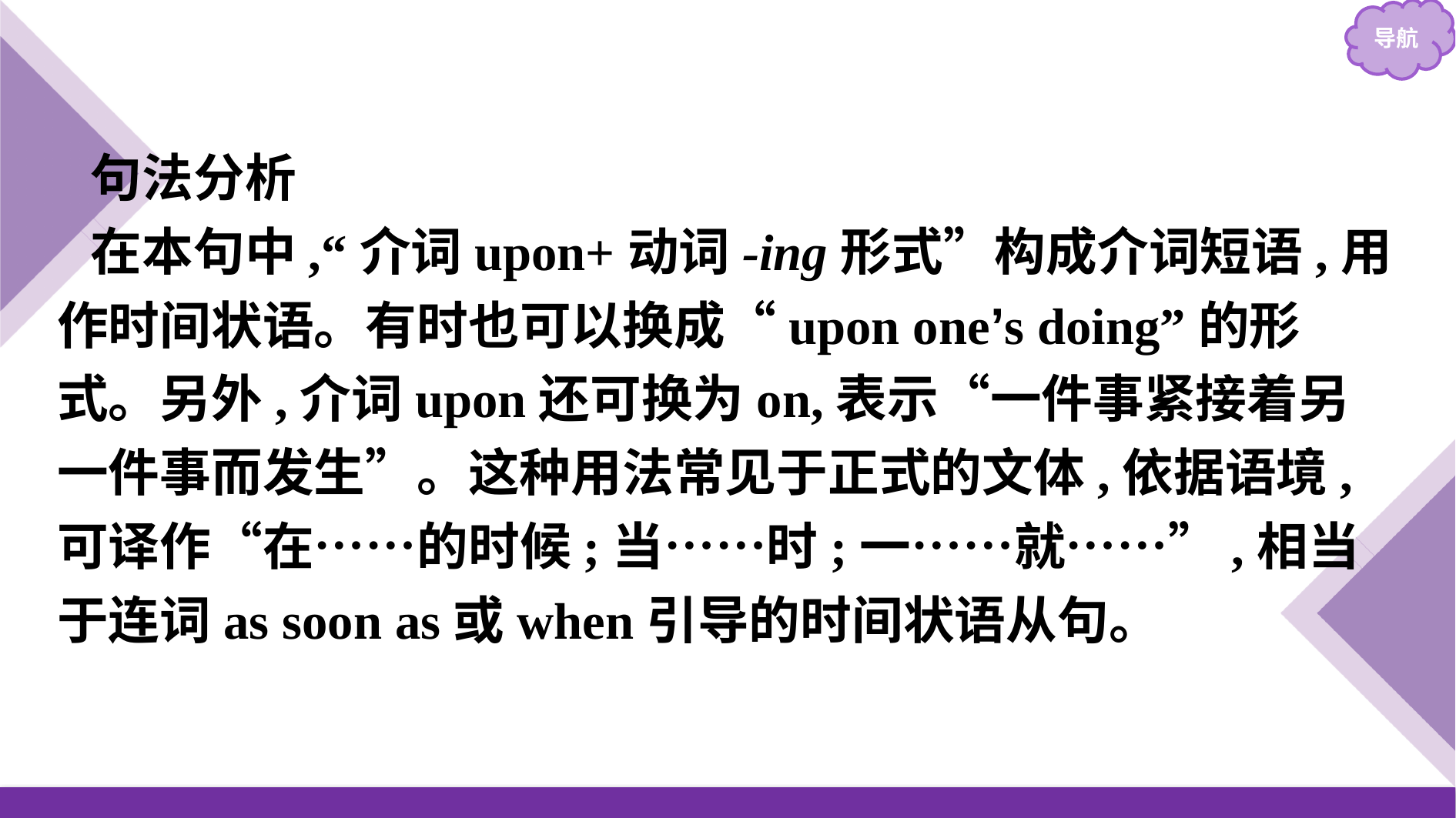

句法分析
在本句中,“介词upon+动词-ing形式”构成介词短语,用作时间状语。有时也可以换成“upon one’s doing”的形式。另外,介词upon还可换为on,表示“一件事紧接着另一件事而发生”。这种用法常见于正式的文体,依据语境,可译作“在……的时候;当……时;一……就……”,相当于连词as soon as或when引导的时间状语从句。